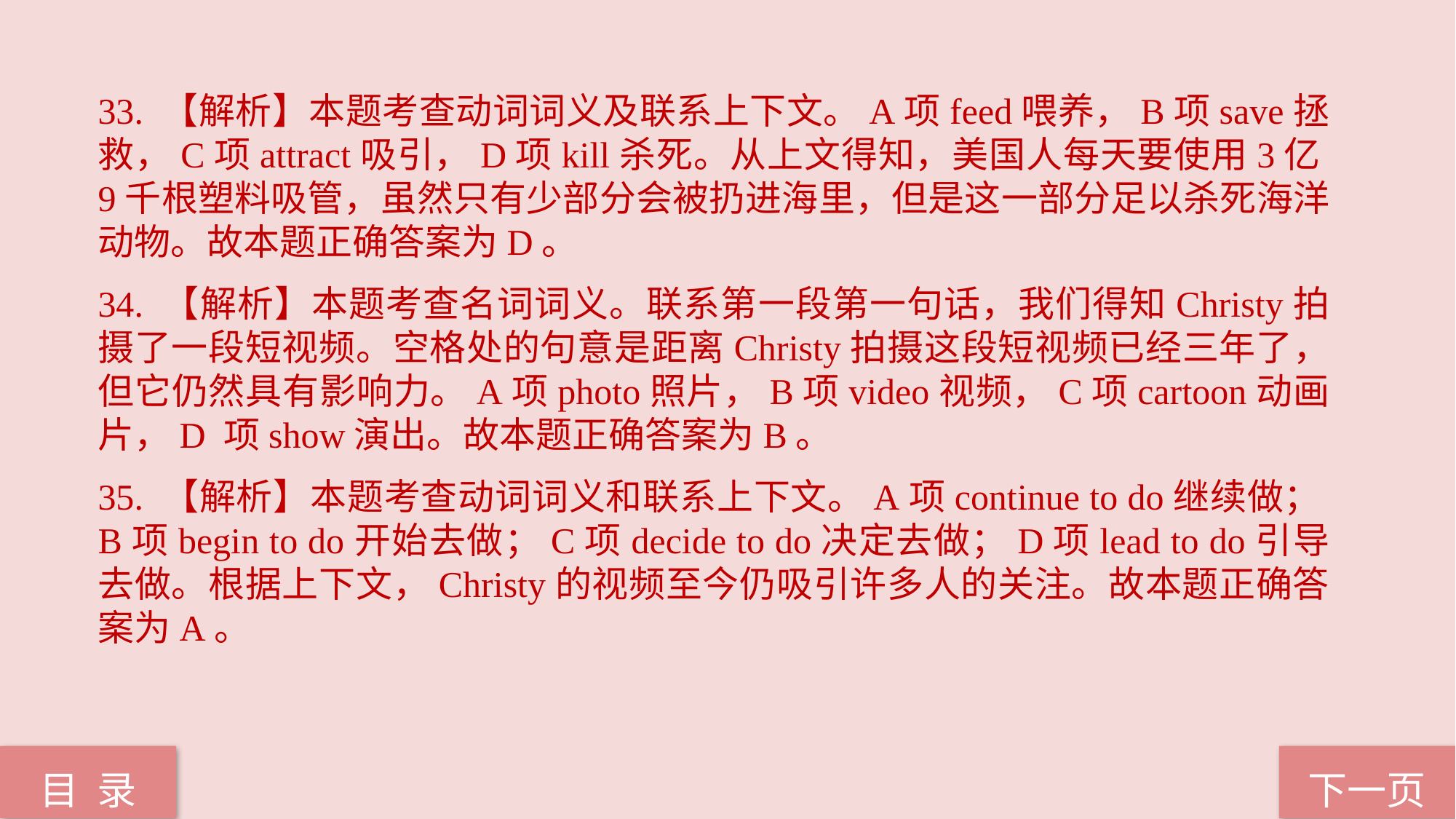

33. 【解析】本题考查动词词义及联系上下文。A项feed喂养，B项save拯救，C项attract吸引，D项kill杀死。从上文得知，美国人每天要使用3亿9千根塑料吸管，虽然只有少部分会被扔进海里，但是这一部分足以杀死海洋动物。故本题正确答案为D。
34. 【解析】本题考查名词词义。联系第一段第一句话，我们得知Christy拍摄了一段短视频。空格处的句意是距离Christy拍摄这段短视频已经三年了，但它仍然具有影响力。A项photo照片，B项video视频，C项cartoon动画片，D 项show演出。故本题正确答案为B。
35. 【解析】本题考查动词词义和联系上下文。A项continue to do继续做；B项begin to do开始去做；C项decide to do决定去做；D项lead to do引导去做。根据上下文，Christy的视频至今仍吸引许多人的关注。故本题正确答案为A。
下一页